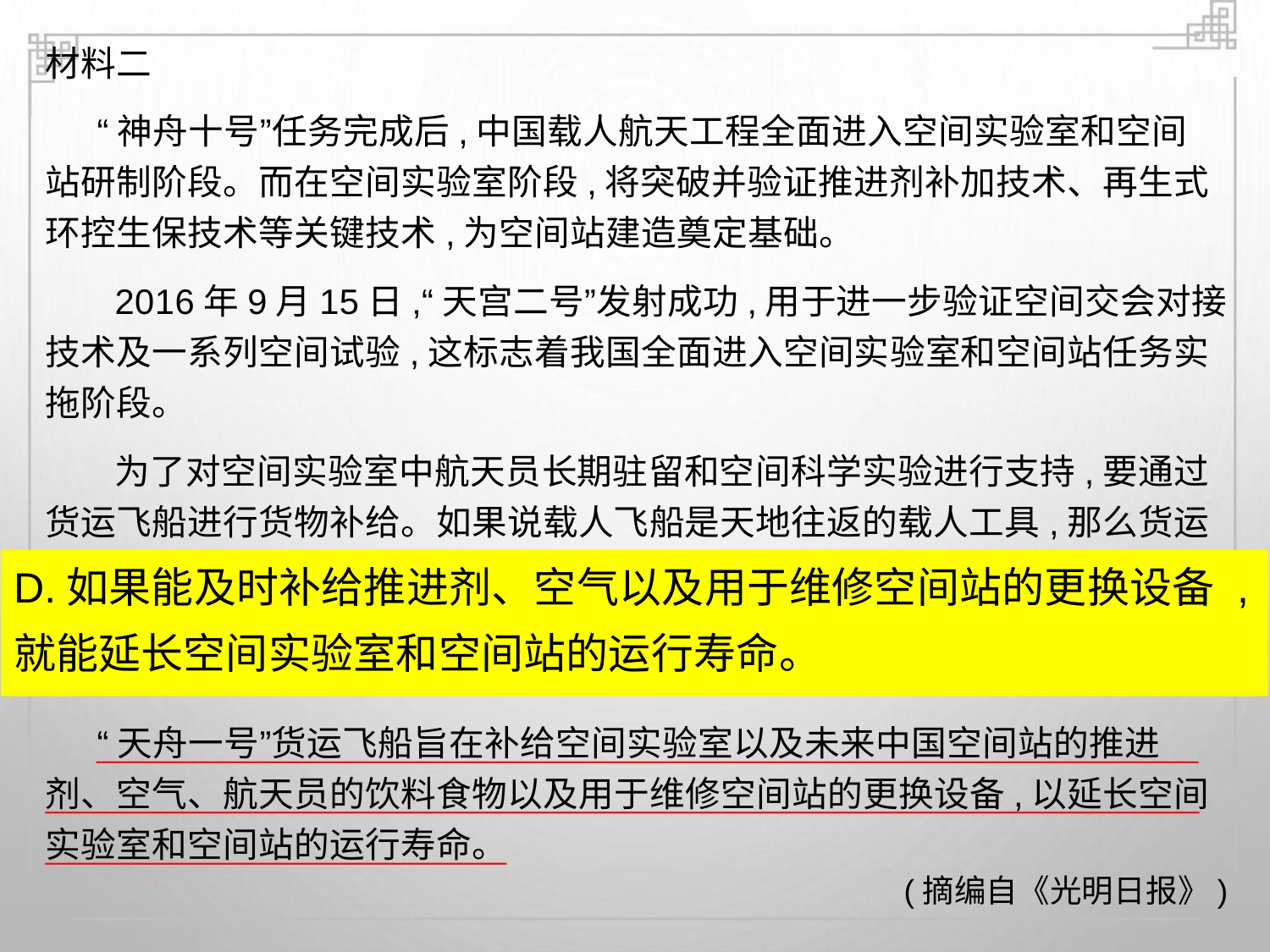

材料二
“神舟十号”任务完成后,中国载人航天工程全面进入空间实验室和空间
站研制阶段。而在空间实验室阶段,将突破并验证推进剂补加技术、再生式
环控生保技术等关键技术,为空间站建造奠定基础。
2016年9月15日,“天宫二号”发射成功,用于进一步验证空间交会对接
技术及一系列空间试验,这标志着我国全面进入空间实验室和空间站任务实
拖阶段。
为了对空间实验室中航天员长期驻留和空间科学实验进行支持,要通过
货运飞船进行货物补给。如果说载人飞船是天地往返的载人工具,那么货运
D.如果能及时补给推进剂、空气以及用于维修空间站的更换设备 ,
就能延长空间实验室和空间站的运行寿命。
“天舟一号”货运飞船旨在补给空间实验室以及未来中国空间站的推进
剂、空气、航天员的饮料食物以及用于维修空间站的更换设备,以延长空间
实验室和空间站的运行寿命。
(摘编自《光明日报》)